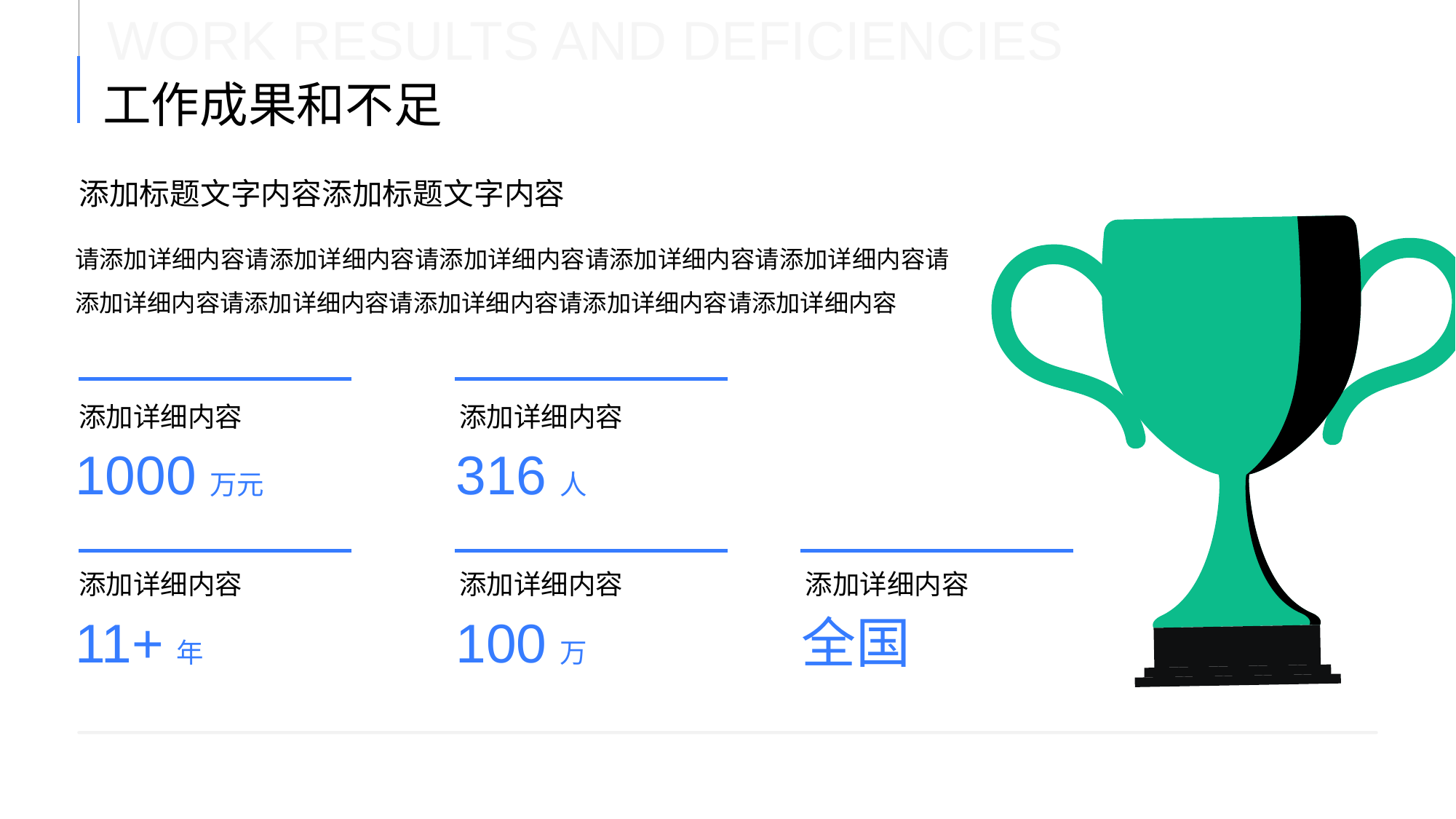

WORK RESULTS AND DEFICIENCIES
工作成果和不足
添加标题文字内容添加标题文字内容

请添加详细内容请添加详细内容请添加详细内容请添加详细内容请添加详细内容请添加详细内容请添加详细内容请添加详细内容请添加详细内容请添加详细内容
添加详细内容
添加详细内容
1000万元
316人
添加详细内容
添加详细内容
添加详细内容
11+年
100万
全国